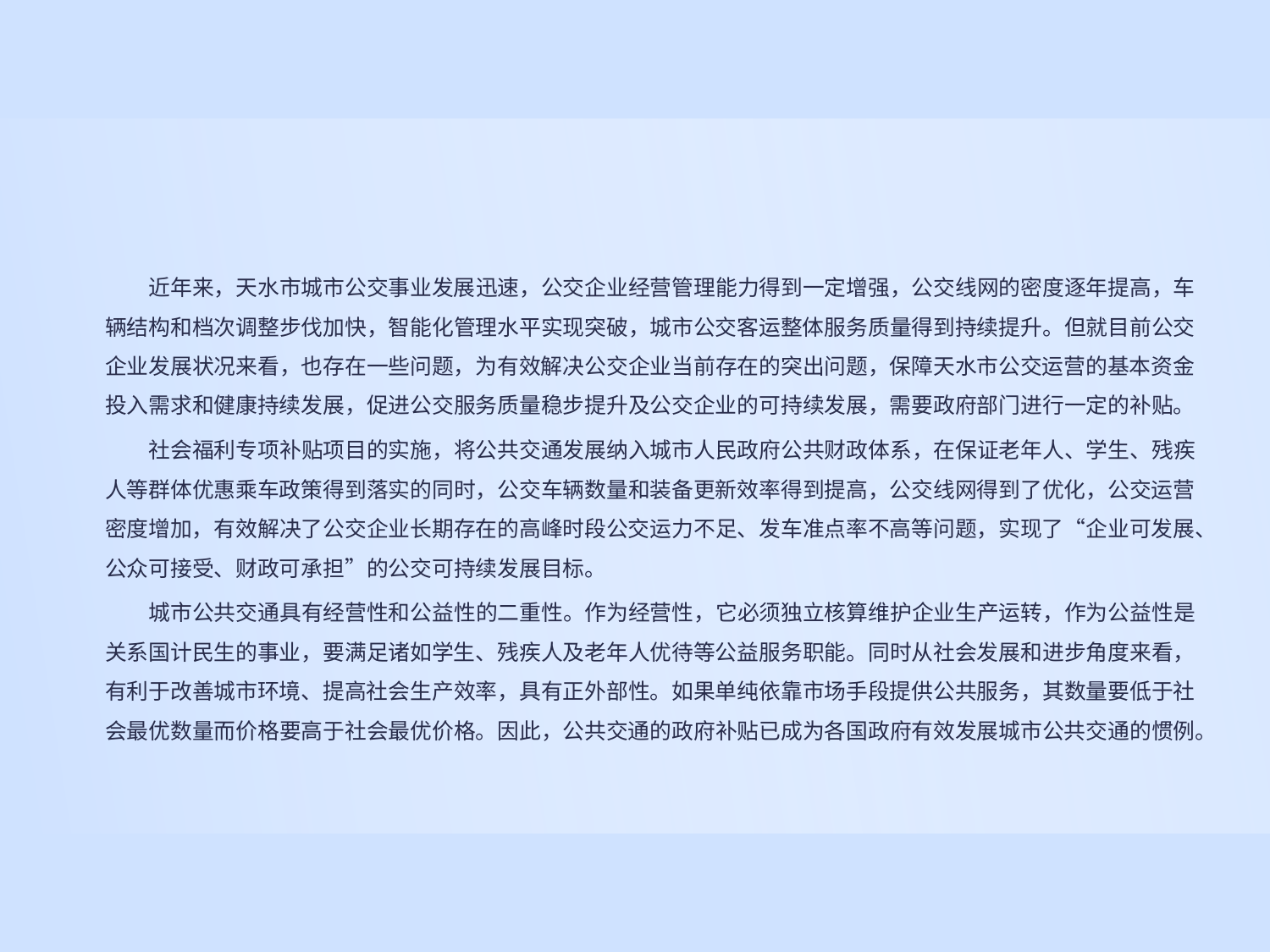

近年来，天水市城市公交事业发展迅速，公交企业经营管理能力得到一定增强，公交线网的密度逐年提高，车辆结构和档次调整步伐加快，智能化管理水平实现突破，城市公交客运整体服务质量得到持续提升。但就目前公交企业发展状况来看，也存在一些问题，为有效解决公交企业当前存在的突出问题，保障天水市公交运营的基本资金投入需求和健康持续发展，促进公交服务质量稳步提升及公交企业的可持续发展，需要政府部门进行一定的补贴。
社会福利专项补贴项目的实施，将公共交通发展纳入城市人民政府公共财政体系，在保证老年人、学生、残疾人等群体优惠乘车政策得到落实的同时，公交车辆数量和装备更新效率得到提高，公交线网得到了优化，公交运营密度增加，有效解决了公交企业长期存在的高峰时段公交运力不足、发车准点率不高等问题，实现了“企业可发展、公众可接受、财政可承担”的公交可持续发展目标。
城市公共交通具有经营性和公益性的二重性。作为经营性，它必须独立核算维护企业生产运转，作为公益性是关系国计民生的事业，要满足诸如学生、残疾人及老年人优待等公益服务职能。同时从社会发展和进步角度来看，有利于改善城市环境、提高社会生产效率，具有正外部性。如果单纯依靠市场手段提供公共服务，其数量要低于社会最优数量而价格要高于社会最优价格。因此，公共交通的政府补贴已成为各国政府有效发展城市公共交通的惯例。